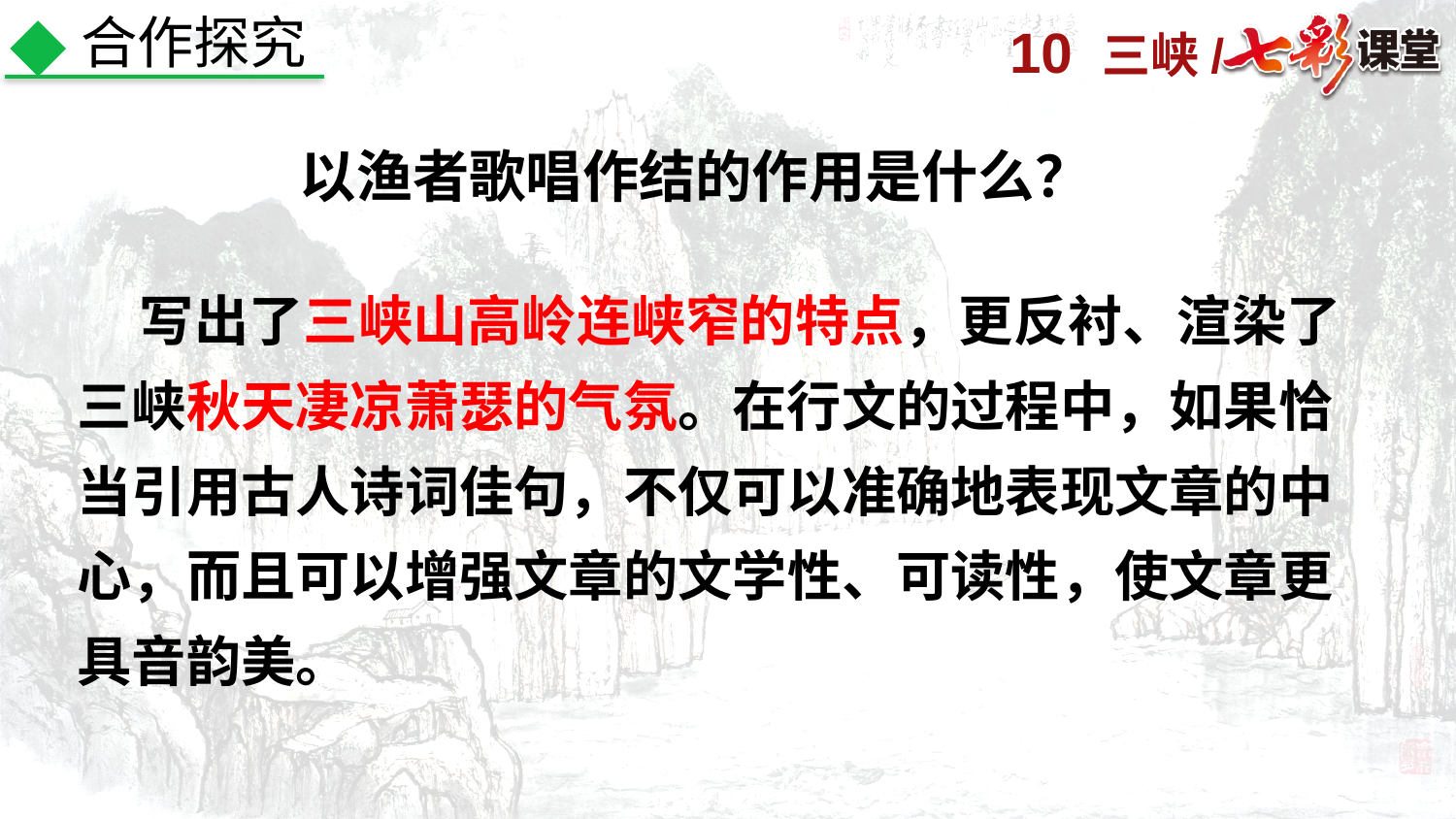

合作探究

以渔者歌唱作结的作用是什么？
    写出了三峡山高岭连峡窄的特点，更反衬、渲染了三峡秋天凄凉萧瑟的气氛。在行文的过程中，如果恰当引用古人诗词佳句，不仅可以准确地表现文章的中心，而且可以增强文章的文学性、可读性，使文章更具音韵美。